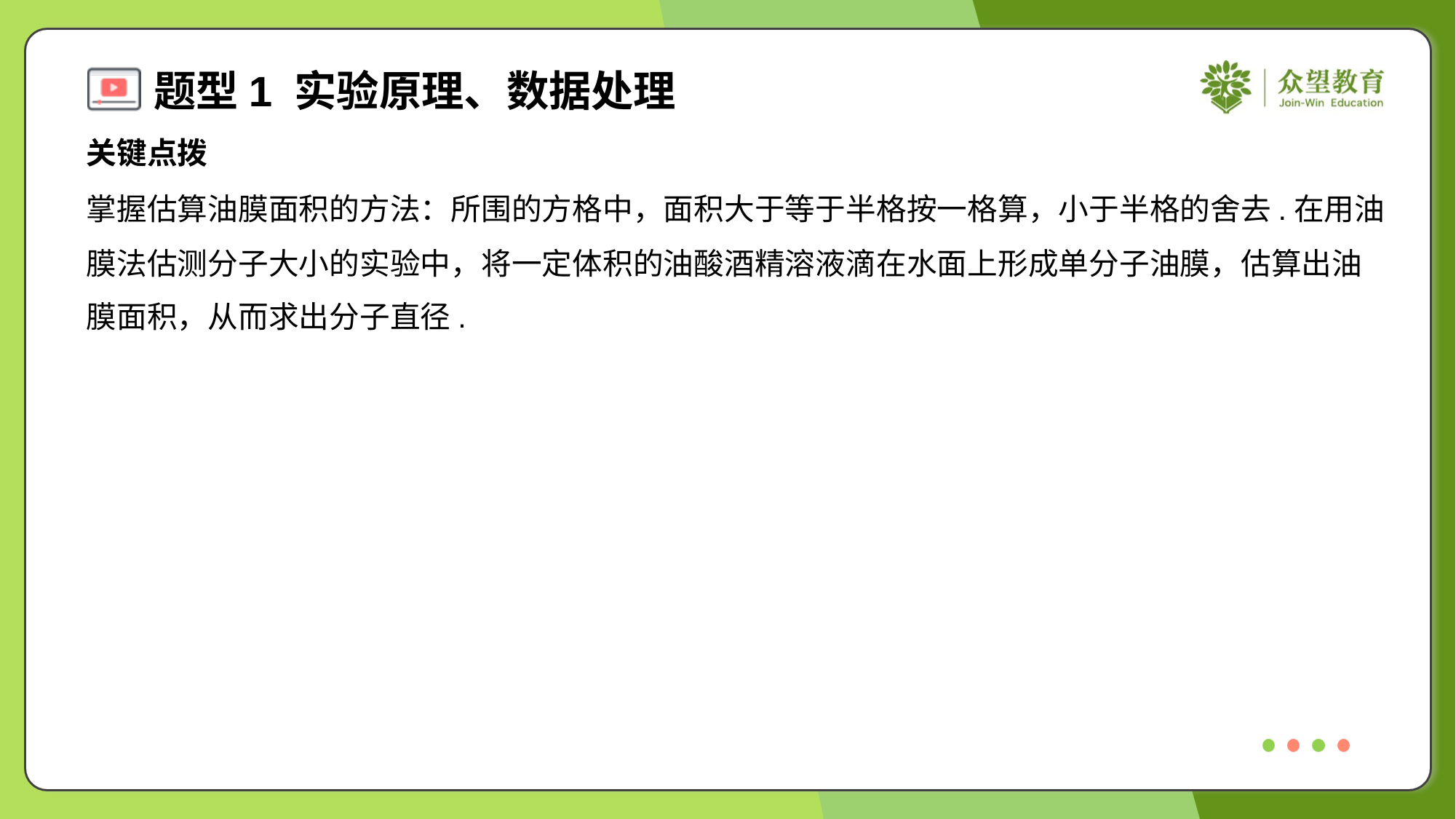

关键点拨
掌握估算油膜面积的方法：所围的方格中，面积大于等于半格按一格算，小于半格的舍去.在用油
膜法估测分子大小的实验中，将一定体积的油酸酒精溶液滴在水面上形成单分子油膜，估算出油
膜面积，从而求出分子直径.